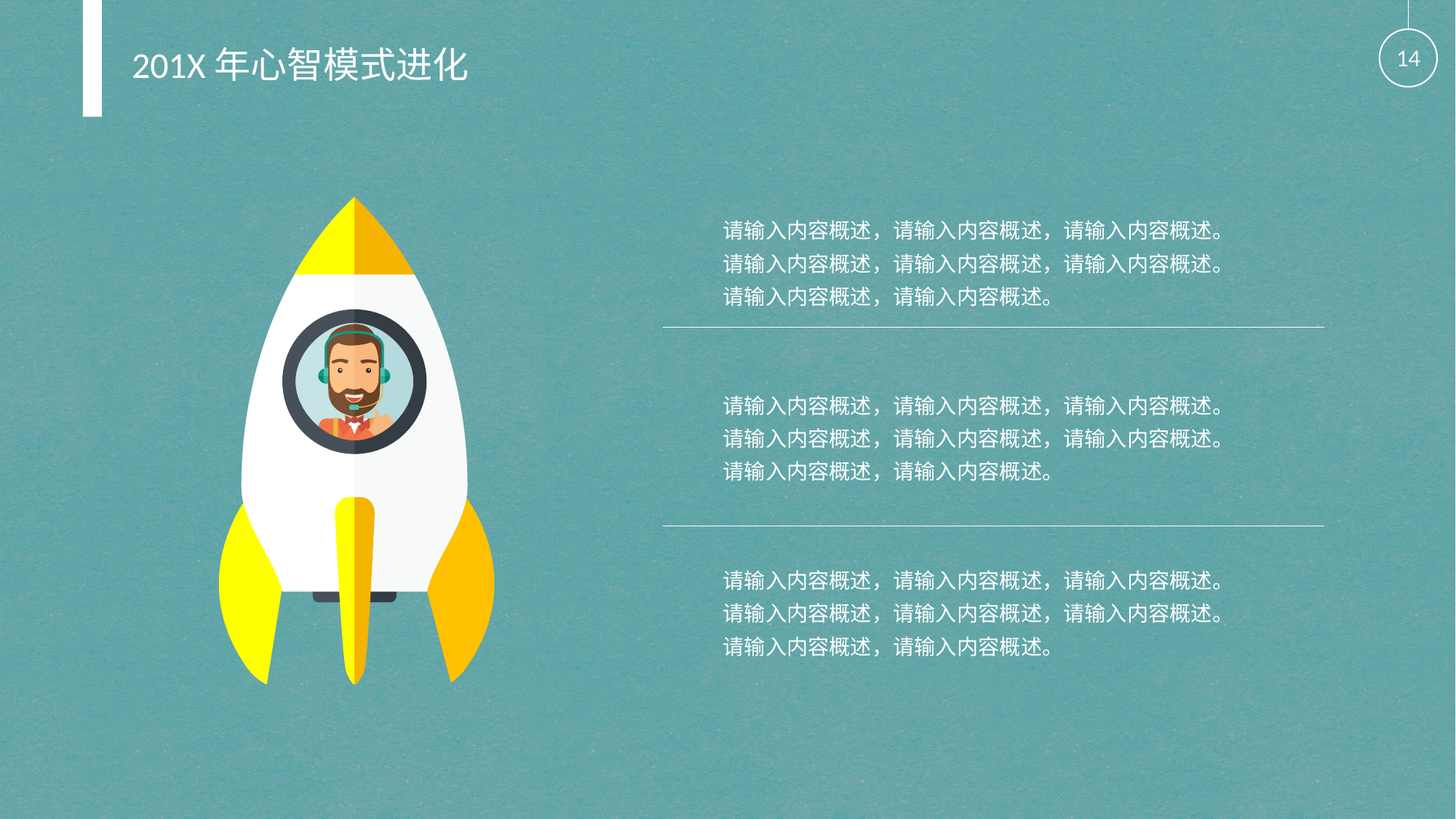

14
201X年心智模式进化

请输入内容概述，请输入内容概述，请输入内容概述。
请输入内容概述，请输入内容概述，请输入内容概述。
请输入内容概述，请输入内容概述。
请输入内容概述，请输入内容概述，请输入内容概述。
请输入内容概述，请输入内容概述，请输入内容概述。
请输入内容概述，请输入内容概述。
请输入内容概述，请输入内容概述，请输入内容概述。
请输入内容概述，请输入内容概述，请输入内容概述。
请输入内容概述，请输入内容概述。